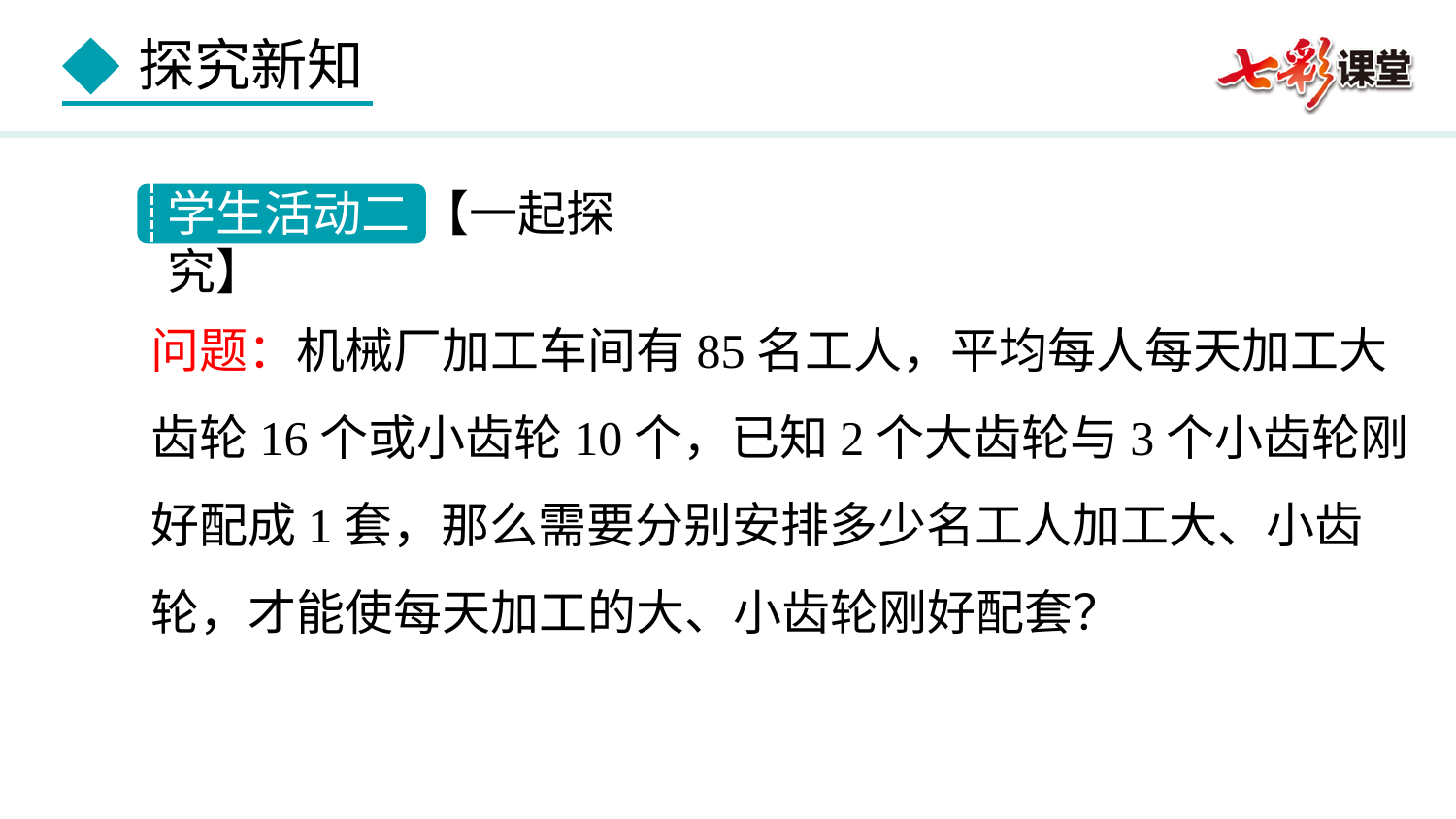

学生活动二 【一起探究】

问题：机械厂加工车间有85名工人，平均每人每天加工大齿轮16个或小齿轮10个，已知2个大齿轮与3个小齿轮刚好配成1套，那么需要分别安排多少名工人加工大、小齿轮，才能使每天加工的大、小齿轮刚好配套？